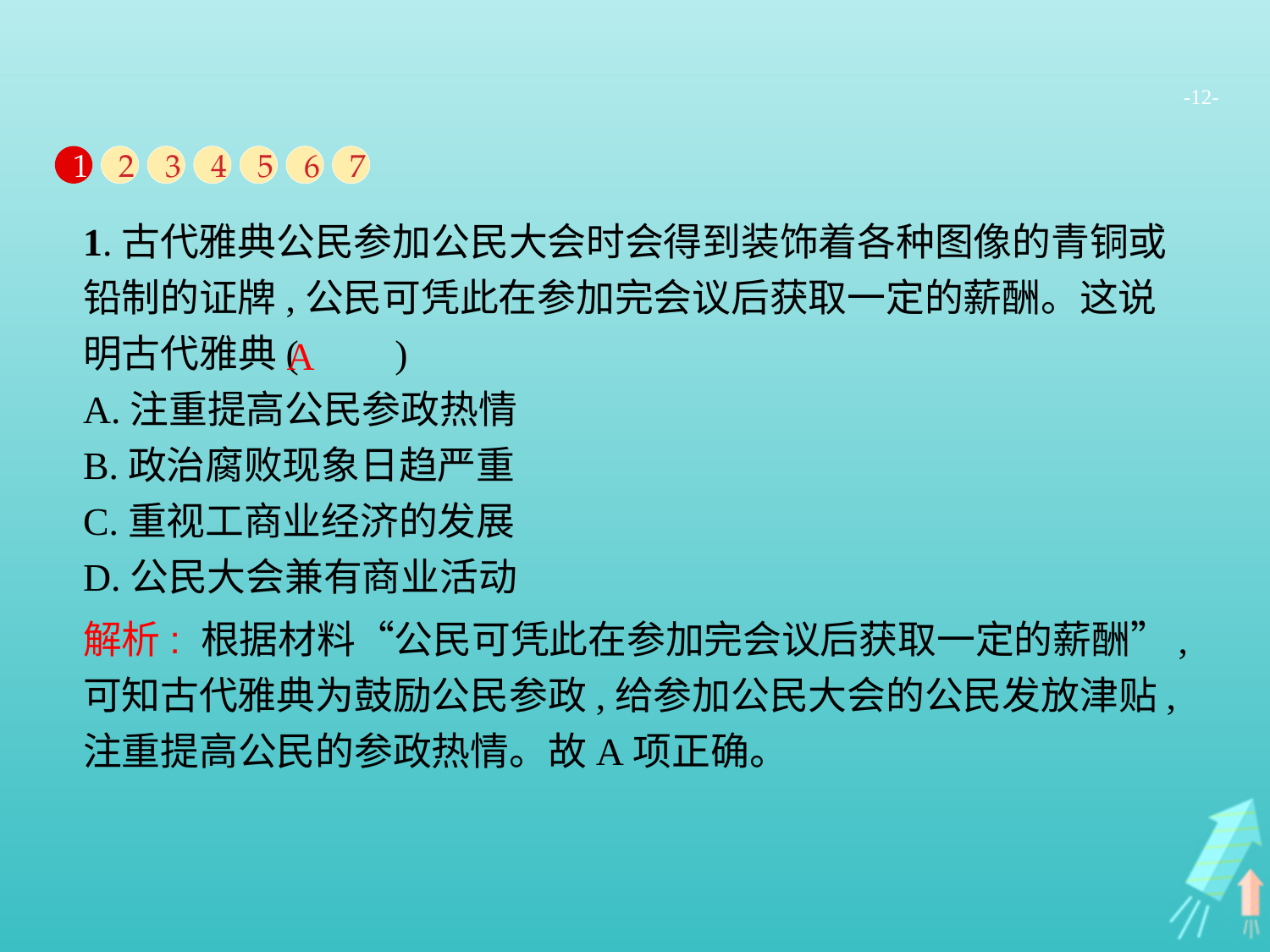

-12-
1
2
3
4
5
6
7
1.古代雅典公民参加公民大会时会得到装饰着各种图像的青铜或铅制的证牌,公民可凭此在参加完会议后获取一定的薪酬。这说明古代雅典(　　)
A.注重提高公民参政热情
B.政治腐败现象日趋严重
C.重视工商业经济的发展
D.公民大会兼有商业活动
A
解析: 根据材料“公民可凭此在参加完会议后获取一定的薪酬”,可知古代雅典为鼓励公民参政,给参加公民大会的公民发放津贴,注重提高公民的参政热情。故A项正确。